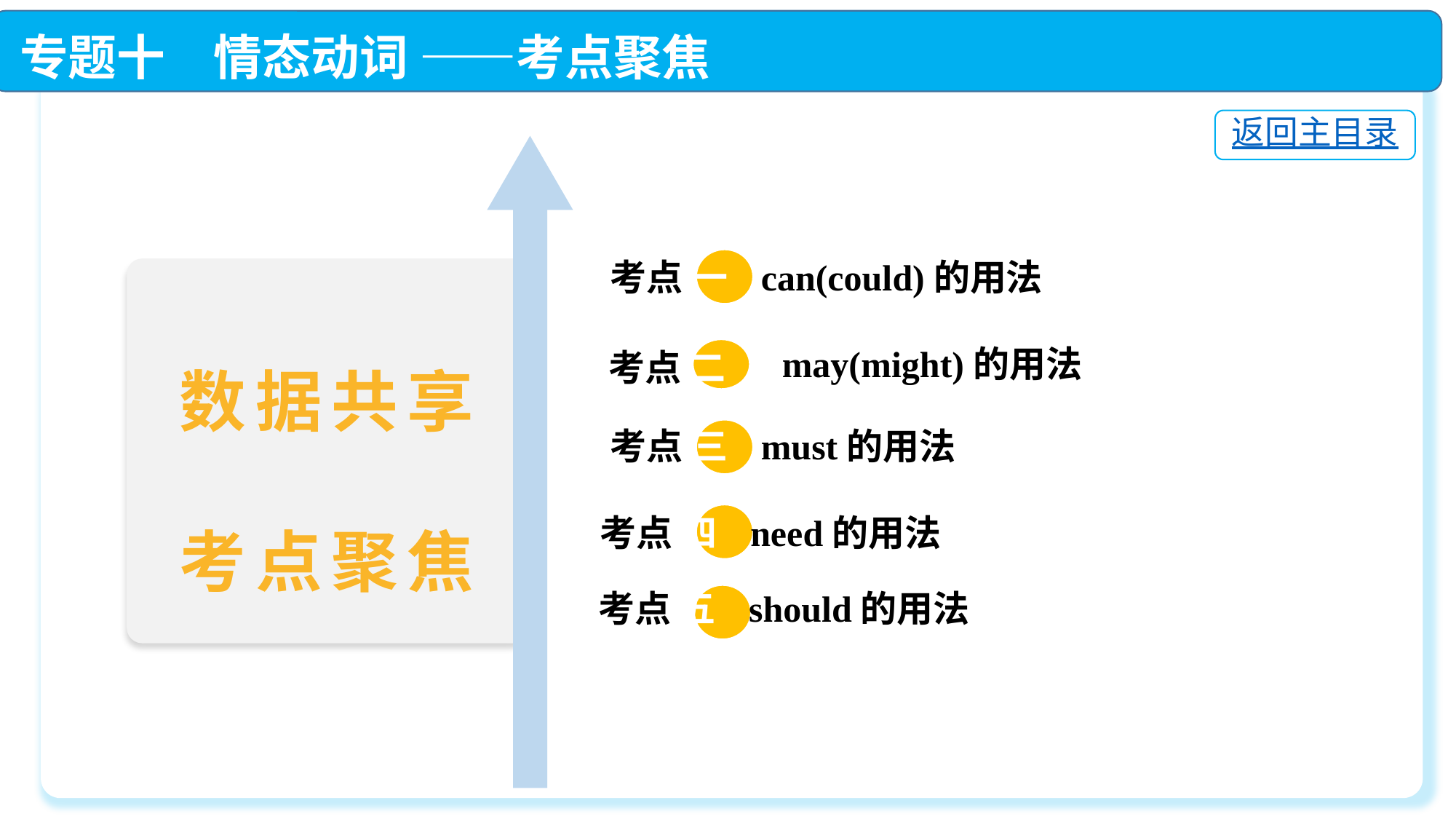

专题十　情态动词 ——考点聚焦

返回主目录

 考点 一   can(could)的用法
考点 二
 考点 三   must的用法
  考点 四   need的用法
  考点 五   should的用法

may(might)的用法

数据共享
考点聚焦